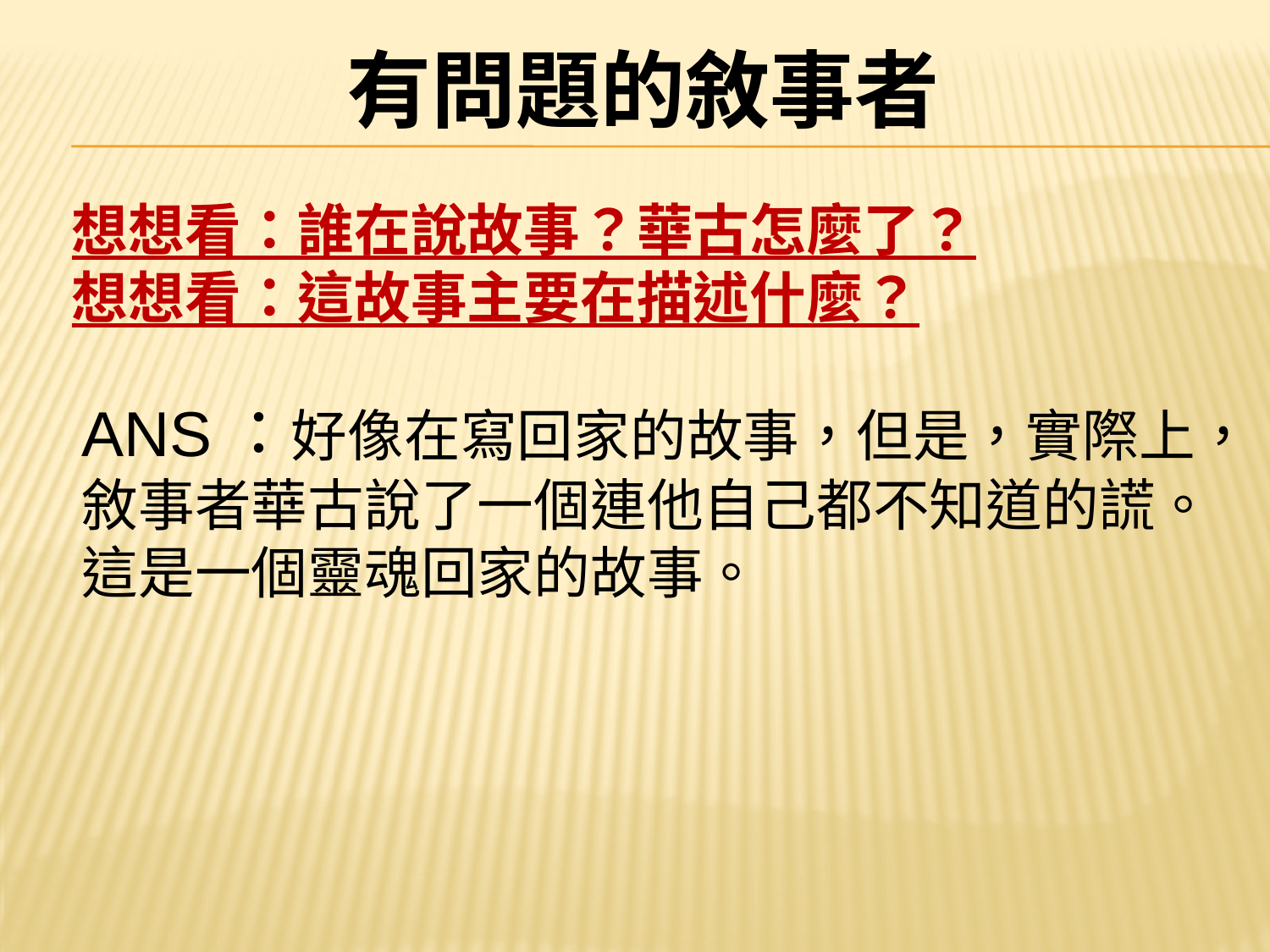

有問題的敘事者
想想看：誰在說故事？華古怎麼了？
想想看：這故事主要在描述什麼？
ANS：好像在寫回家的故事，但是，實際上，敘事者華古說了一個連他自己都不知道的謊。這是一個靈魂回家的故事。